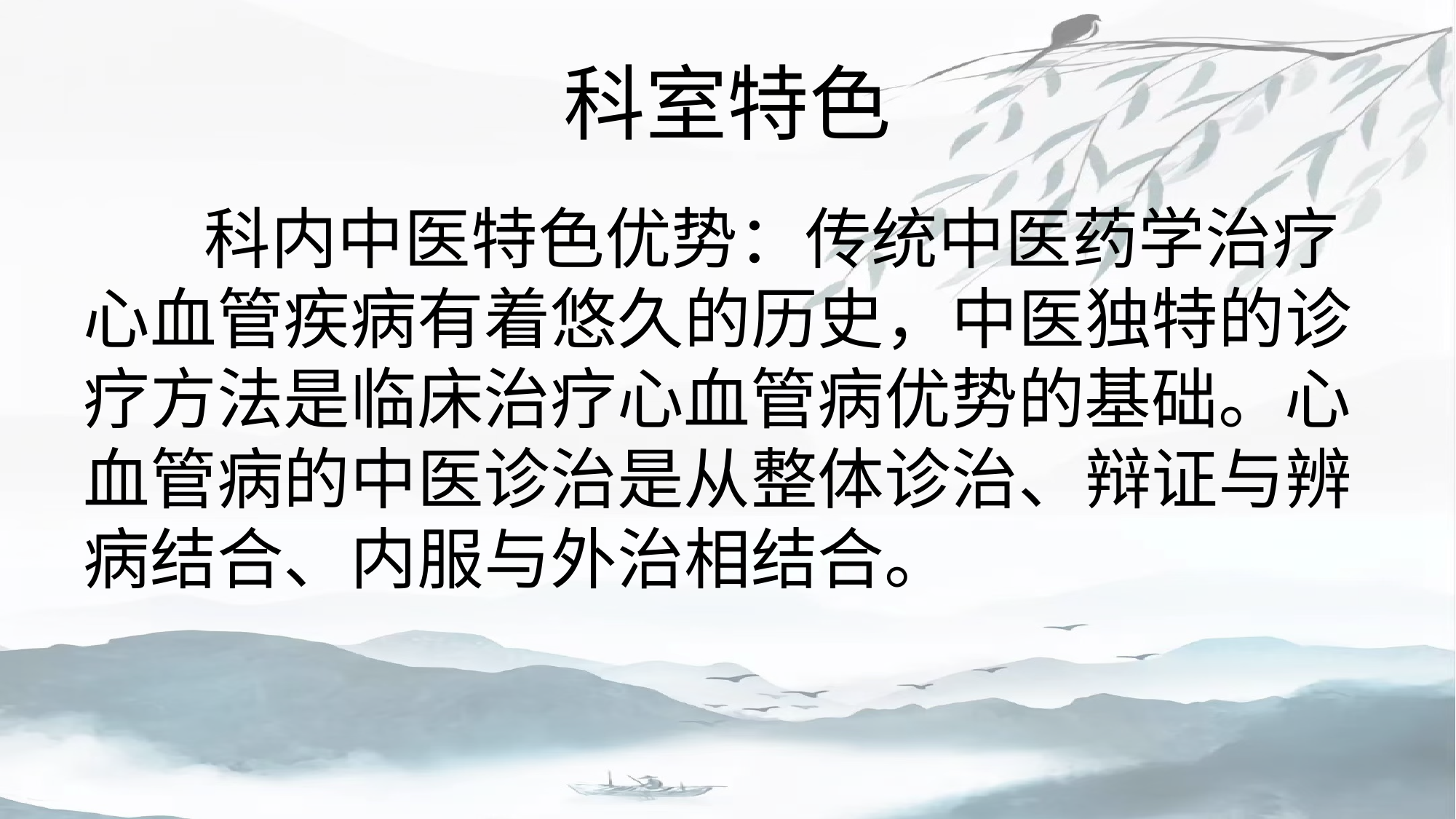

# 科室特色
          科内中医特色优势：传统中医药学治疗心血管疾病有着悠久的历史，中医独特的诊疗方法是临床治疗心血管病优势的基础。心血管病的中医诊治是从整体诊治、辩证与辨病结合、内服与外治相结合。